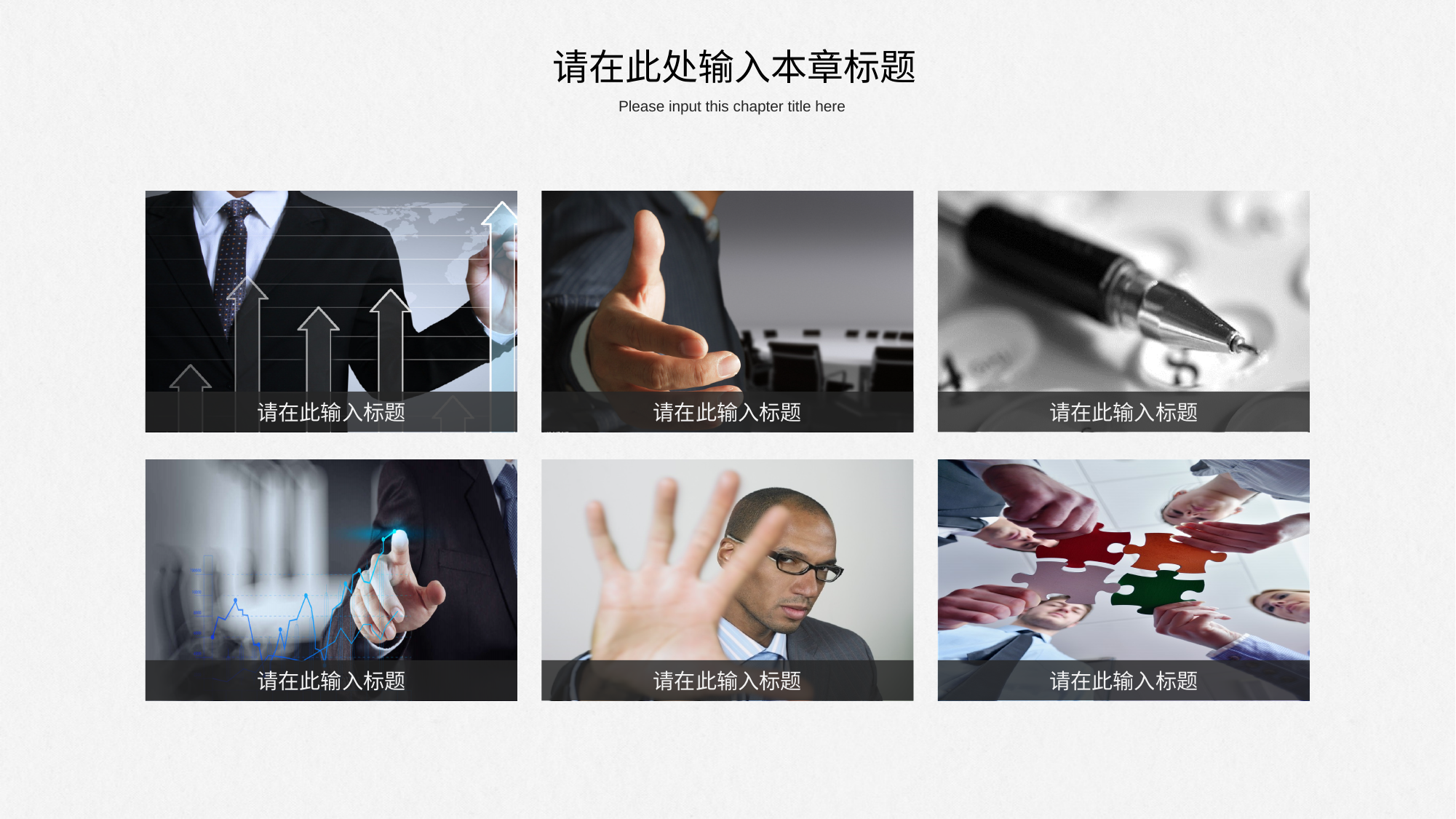

请在此处输入本章标题

Please input this chapter title here

请在此输入标题
请在此输入标题
请在此输入标题

请在此输入标题
请在此输入标题
请在此输入标题